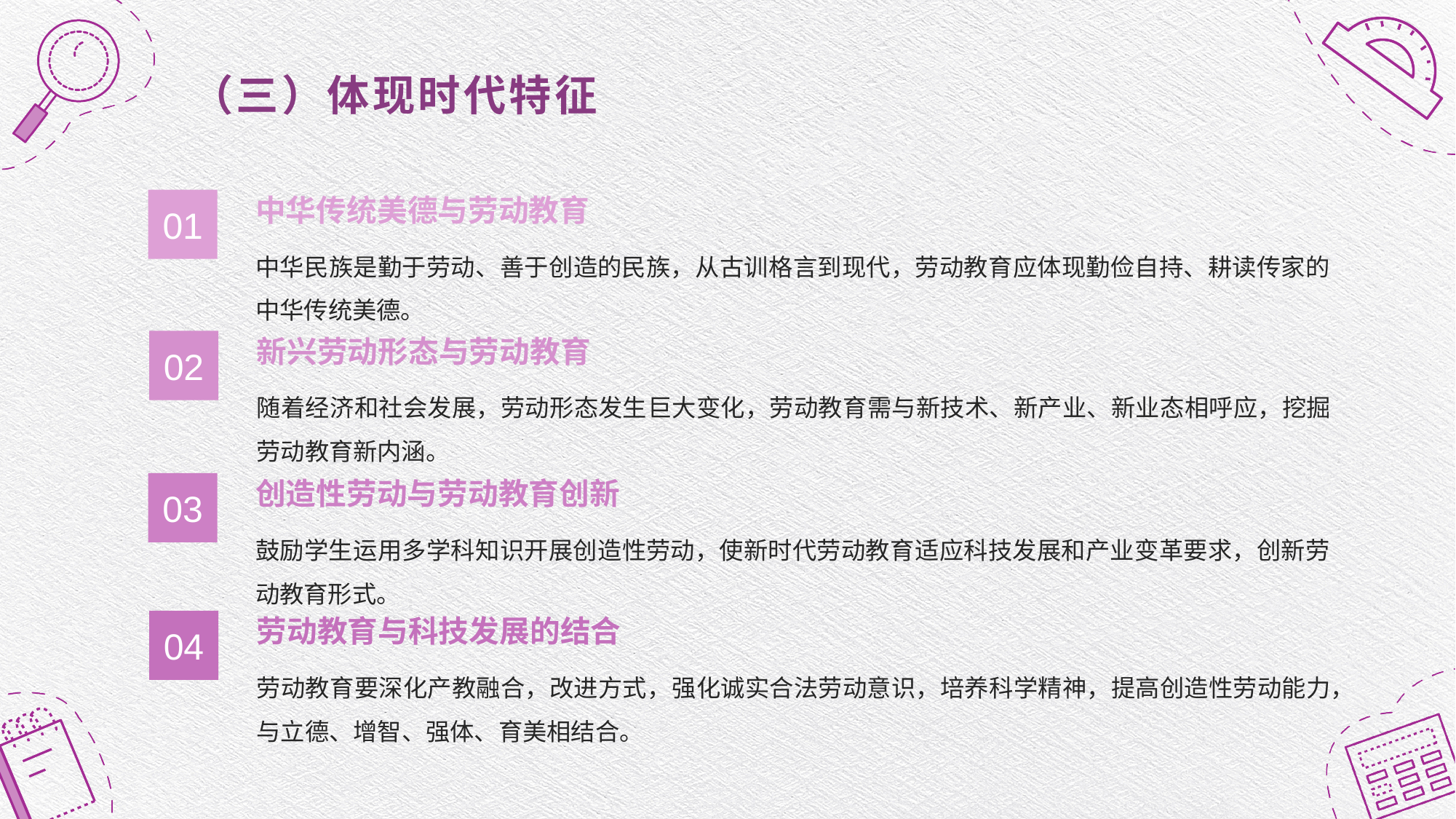

（三）体现时代特征
中华传统美德与劳动教育
01
中华民族是勤于劳动、善于创造的民族，从古训格言到现代，劳动教育应体现勤俭自持、耕读传家的中华传统美德。
新兴劳动形态与劳动教育
02
随着经济和社会发展，劳动形态发生巨大变化，劳动教育需与新技术、新产业、新业态相呼应，挖掘劳动教育新内涵。
创造性劳动与劳动教育创新
03
鼓励学生运用多学科知识开展创造性劳动，使新时代劳动教育适应科技发展和产业变革要求，创新劳动教育形式。
劳动教育与科技发展的结合
04
劳动教育要深化产教融合，改进方式，强化诚实合法劳动意识，培养科学精神，提高创造性劳动能力，与立德、增智、强体、育美相结合。